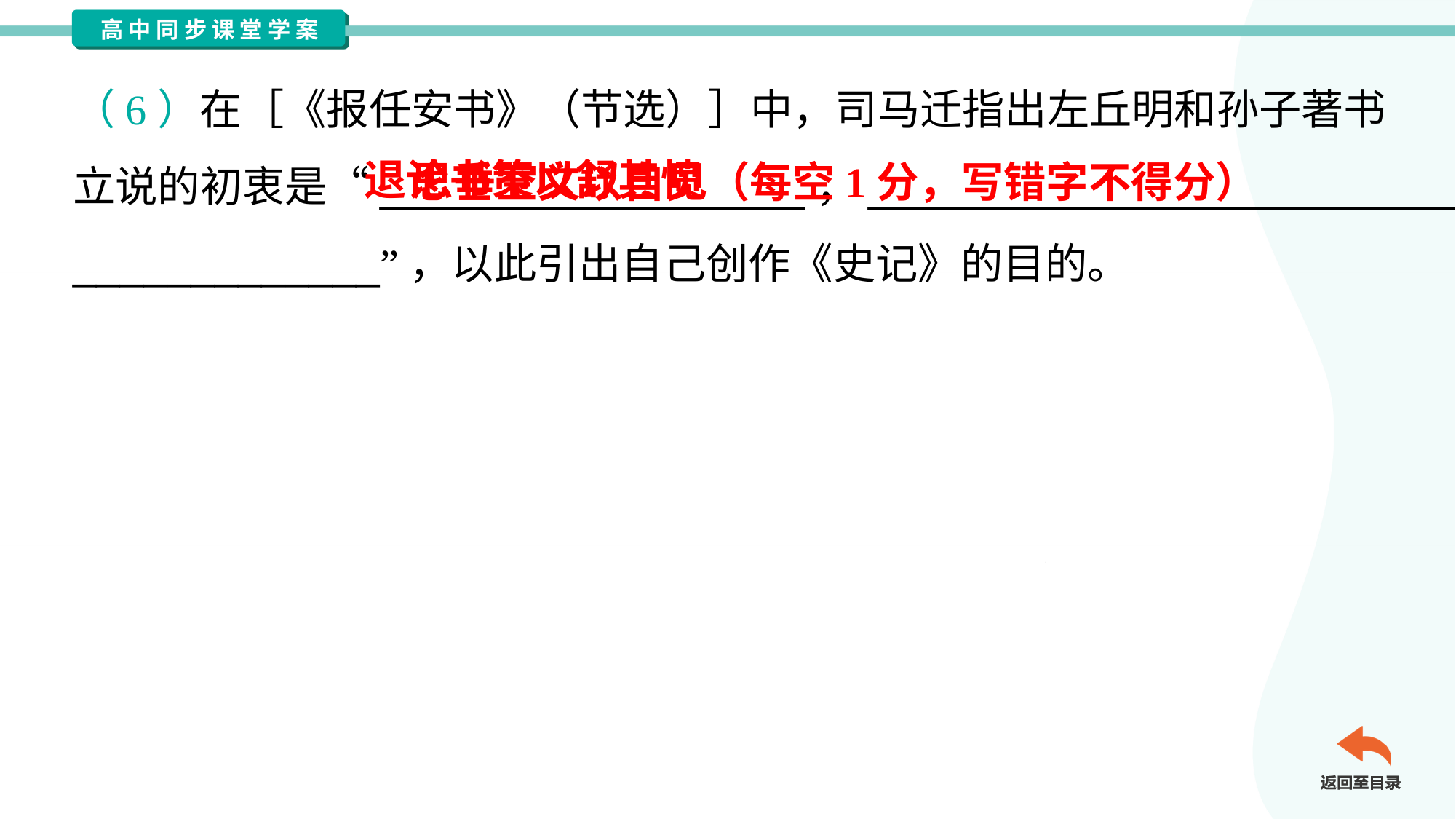

（6）在［《报任安书》（节选）］中，司马迁指出左丘明和孙子著书
立说的初衷是“__________________，____________________________
_____________”，以此引出自己创作《史记》的目的。
                                  思垂空文以自见（每空1分，写错字不得分）
退论书策以舒其愤